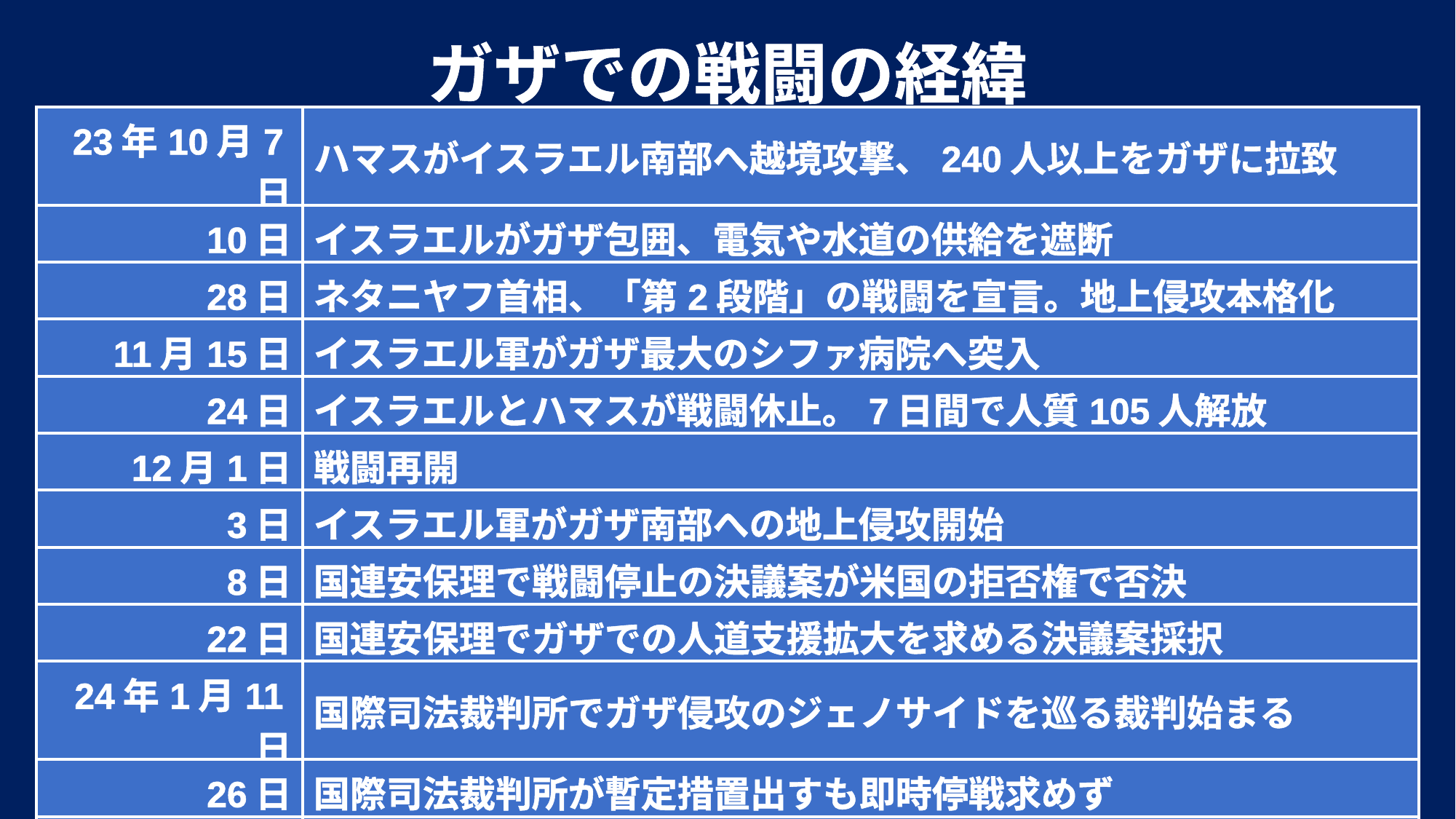

ガザでの戦闘の経緯
| 23年10月7日 | ハマスがイスラエル南部へ越境攻撃、240人以上をガザに拉致 |
| --- | --- |
| 10日 | イスラエルがガザ包囲、電気や水道の供給を遮断 |
| 28日 | ネタニヤフ首相、「第2段階」の戦闘を宣言。地上侵攻本格化 |
| 11月15日 | イスラエル軍がガザ最大のシファ病院へ突入 |
| 24日 | イスラエルとハマスが戦闘休止。7日間で人質105人解放 |
| 12月1日 | 戦闘再開 |
| 3日 | イスラエル軍がガザ南部への地上侵攻開始 |
| 8日 | 国連安保理で戦闘停止の決議案が米国の拒否権で否決 |
| 22日 | 国連安保理でガザでの人道支援拡大を求める決議案採択 |
| 24年1月11日 | 国際司法裁判所でガザ侵攻のジェノサイドを巡る裁判始まる |
| 26日 | 国際司法裁判所が暫定措置出すも即時停戦求めず |
| 2月7日 | ガザでの戦闘開始から4か月 |